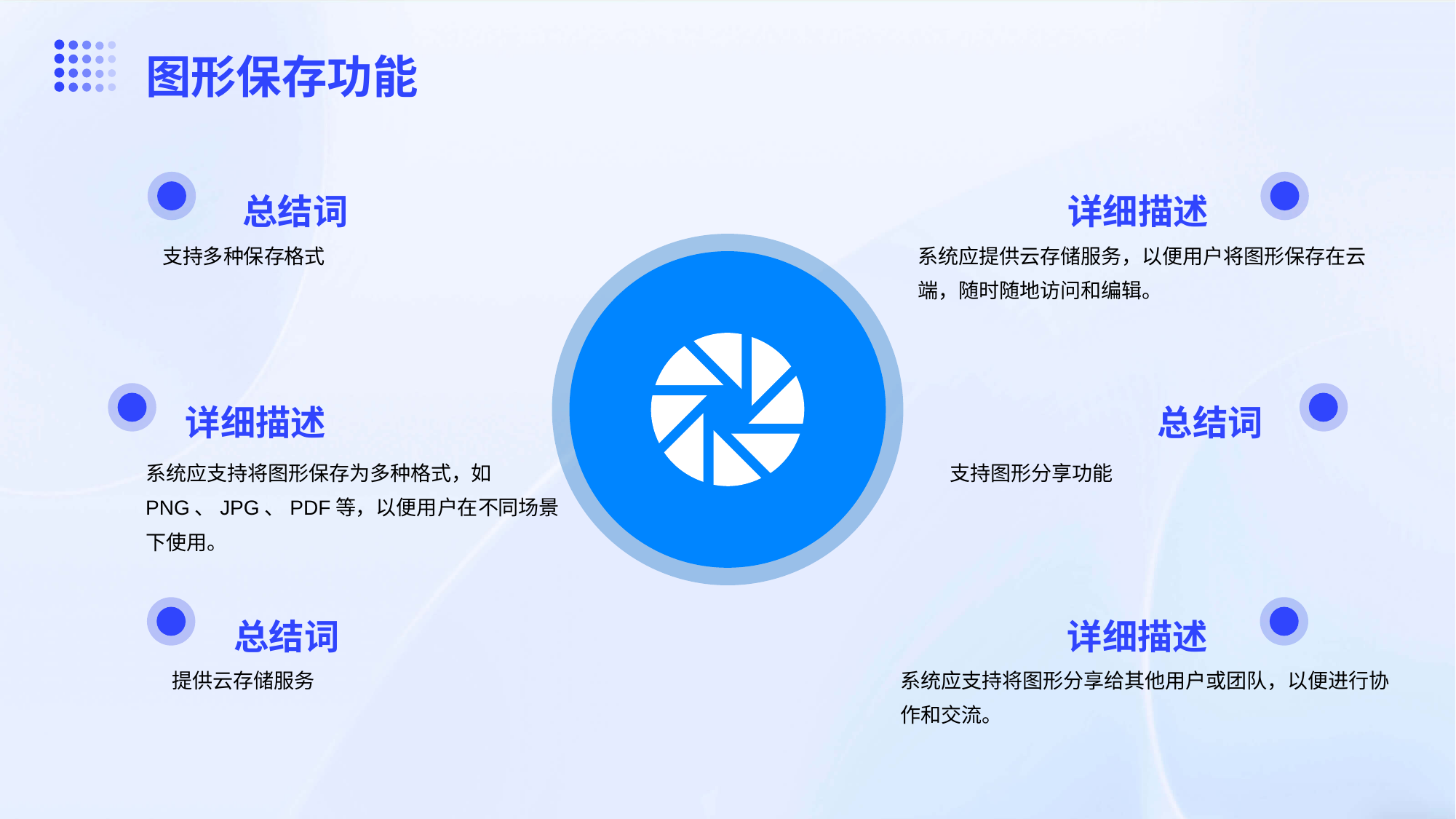

图形保存功能

总结词
详细描述

支持多种保存格式
系统应提供云存储服务，以便用户将图形保存在云端，随时随地访问和编辑。

详细描述
总结词

系统应支持将图形保存为多种格式，如PNG、JPG、PDF等，以便用户在不同场景下使用。
支持图形分享功能
总结词
详细描述

提供云存储服务
系统应支持将图形分享给其他用户或团队，以便进行协作和交流。